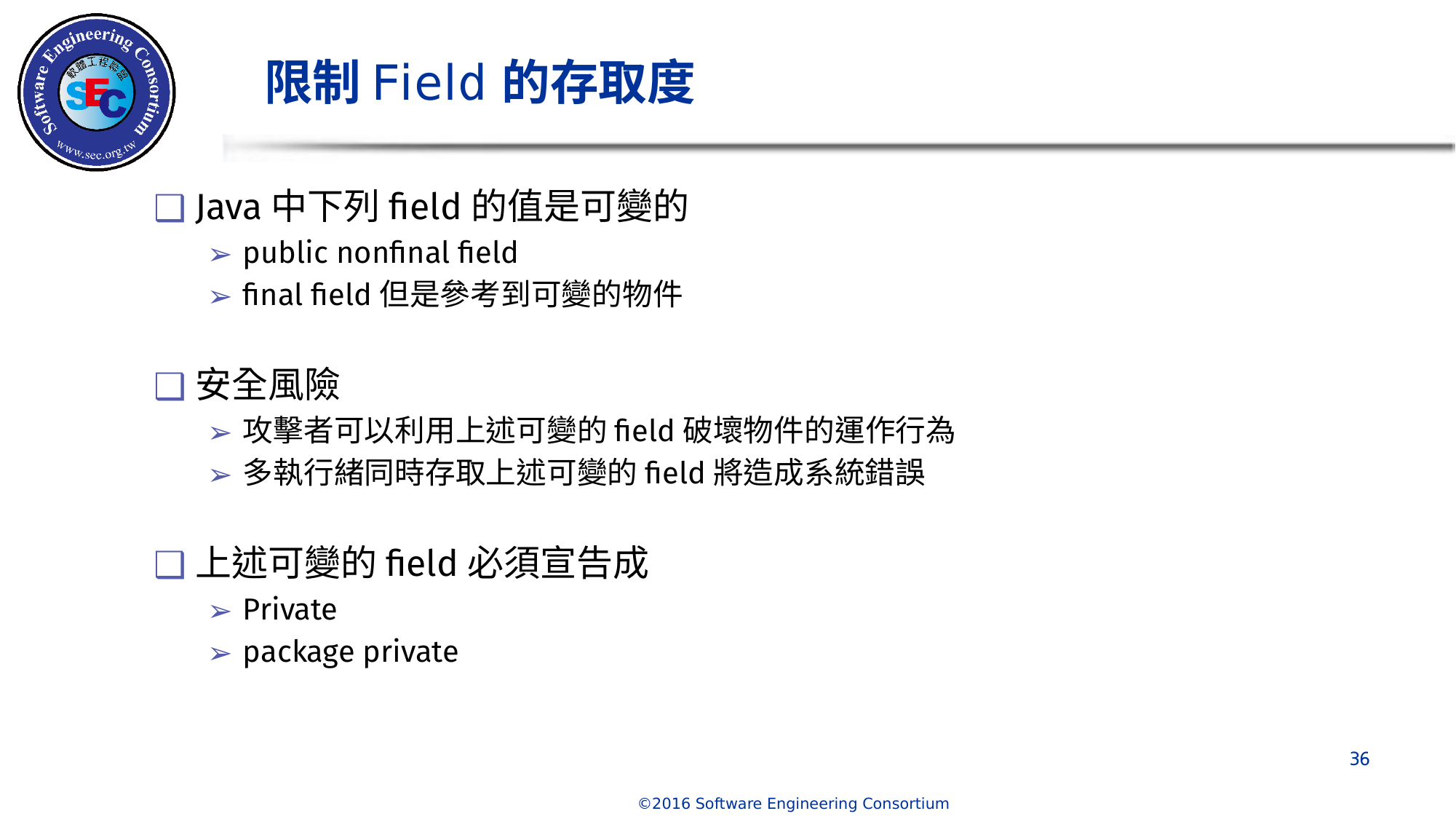

# 限制Field的存取度
Java中下列field的值是可變的
public nonfinal field
final field但是參考到可變的物件

安全風險
攻擊者可以利用上述可變的field破壞物件的運作行為
多執行緒同時存取上述可變的field將造成系統錯誤

上述可變的field必須宣告成
Private
package private
36